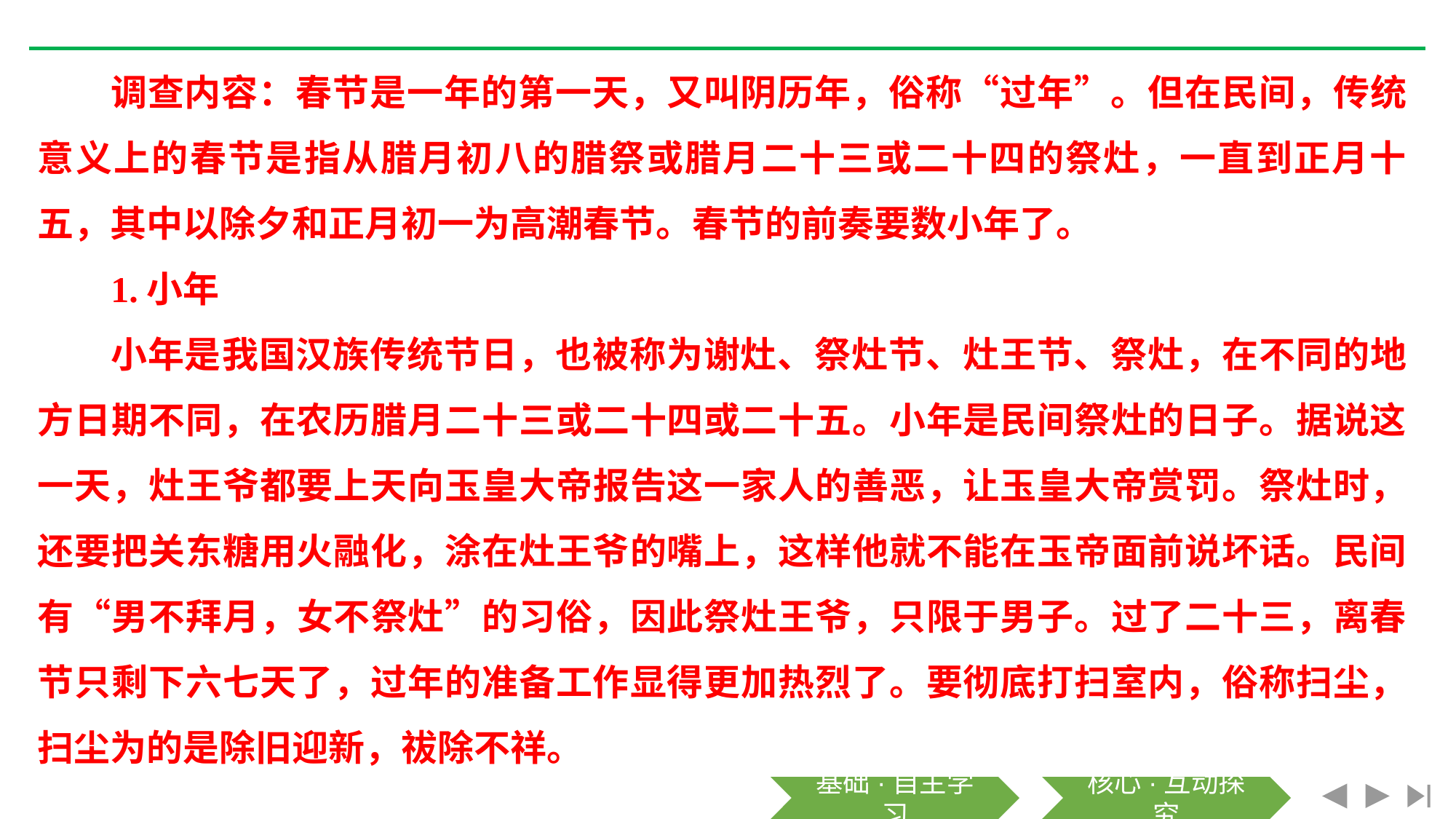

调查内容：春节是一年的第一天，又叫阴历年，俗称“过年”。但在民间，传统意义上的春节是指从腊月初八的腊祭或腊月二十三或二十四的祭灶，一直到正月十五，其中以除夕和正月初一为高潮春节。春节的前奏要数小年了。
1.小年
小年是我国汉族传统节日，也被称为谢灶、祭灶节、灶王节、祭灶，在不同的地方日期不同，在农历腊月二十三或二十四或二十五。小年是民间祭灶的日子。据说这一天，灶王爷都要上天向玉皇大帝报告这一家人的善恶，让玉皇大帝赏罚。祭灶时，还要把关东糖用火融化，涂在灶王爷的嘴上，这样他就不能在玉帝面前说坏话。民间有“男不拜月，女不祭灶”的习俗，因此祭灶王爷，只限于男子。过了二十三，离春节只剩下六七天了，过年的准备工作显得更加热烈了。要彻底打扫室内，俗称扫尘，扫尘为的是除旧迎新，祓除不祥。